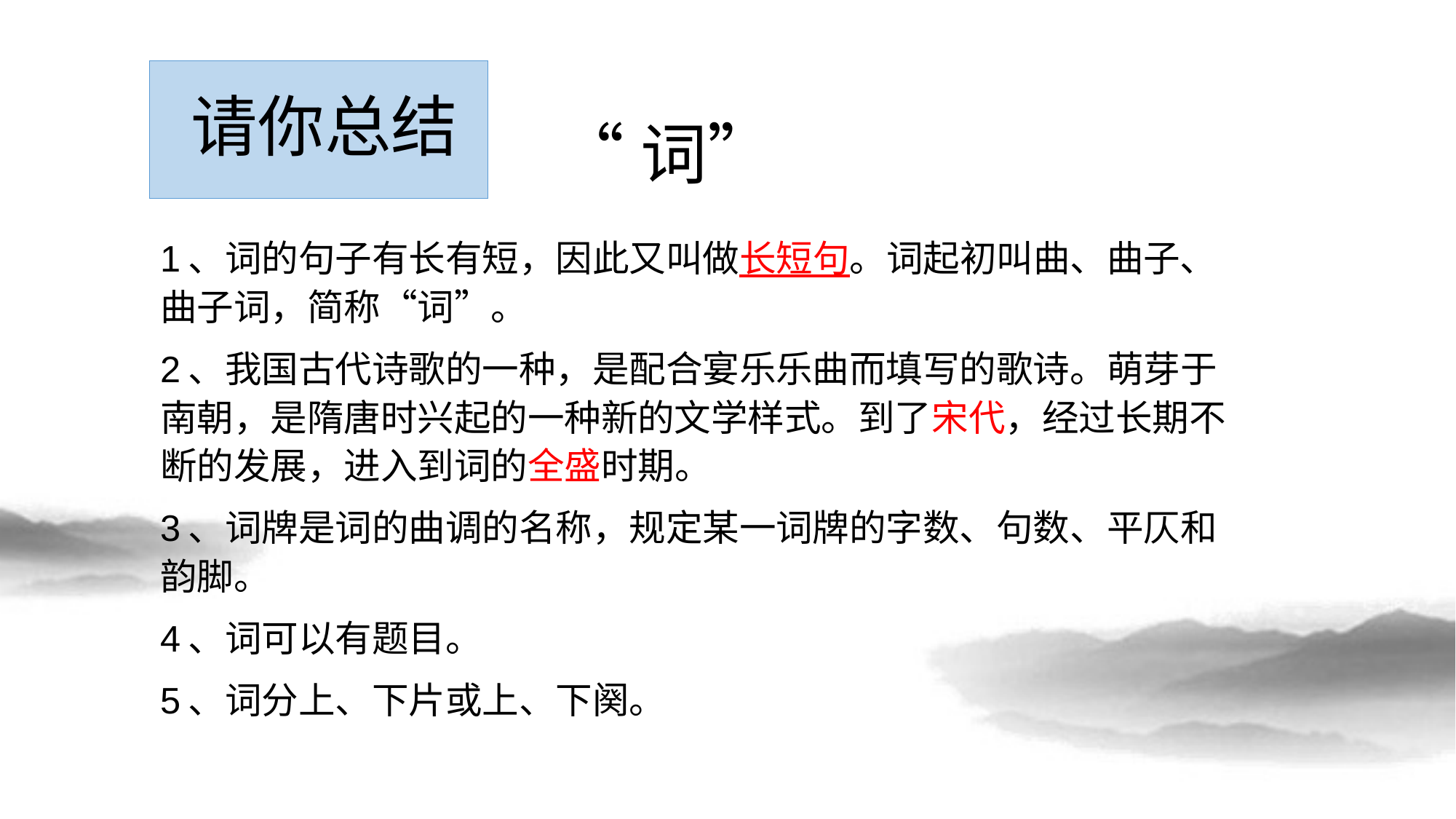

# 请你总结
“词”
1、词的句子有长有短，因此又叫做长短句。词起初叫曲、曲子、曲子词，简称“词”。
2、我国古代诗歌的一种，是配合宴乐乐曲而填写的歌诗。萌芽于南朝，是隋唐时兴起的一种新的文学样式。到了宋代，经过长期不断的发展，进入到词的全盛时期。
3、词牌是词的曲调的名称，规定某一词牌的字数、句数、平仄和韵脚。
4、词可以有题目。
5、词分上、下片或上、下阕。